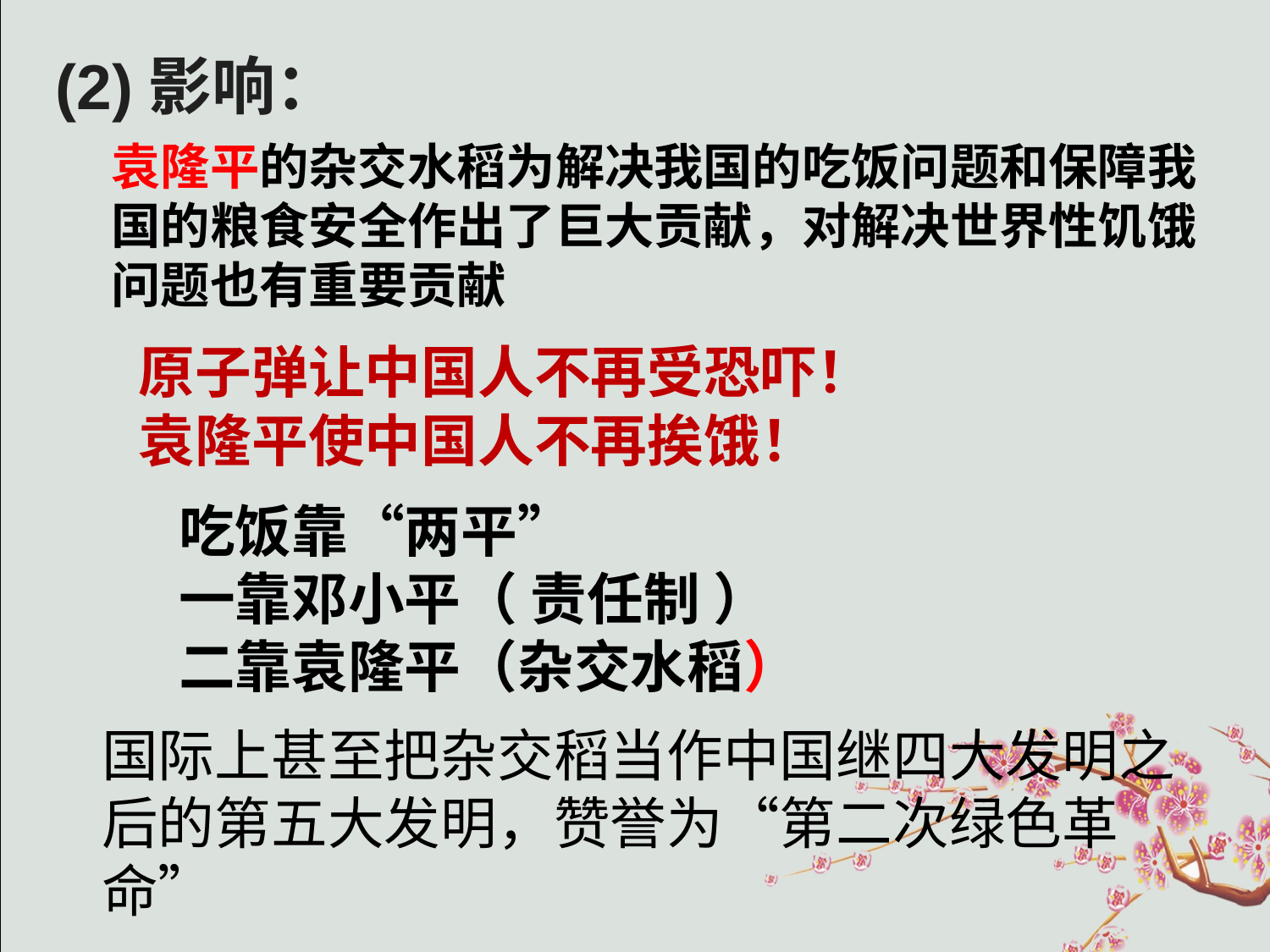

(2)影响：
袁隆平的杂交水稻为解决我国的吃饭问题和保障我国的粮食安全作出了巨大贡献，对解决世界性饥饿问题也有重要贡献
原子弹让中国人不再受恐吓！
袁隆平使中国人不再挨饿！
吃饭靠“两平”
一靠邓小平（ 责任制 ）
二靠袁隆平（杂交水稻）
国际上甚至把杂交稻当作中国继四大发明之后的第五大发明，赞誉为“第二次绿色革命”